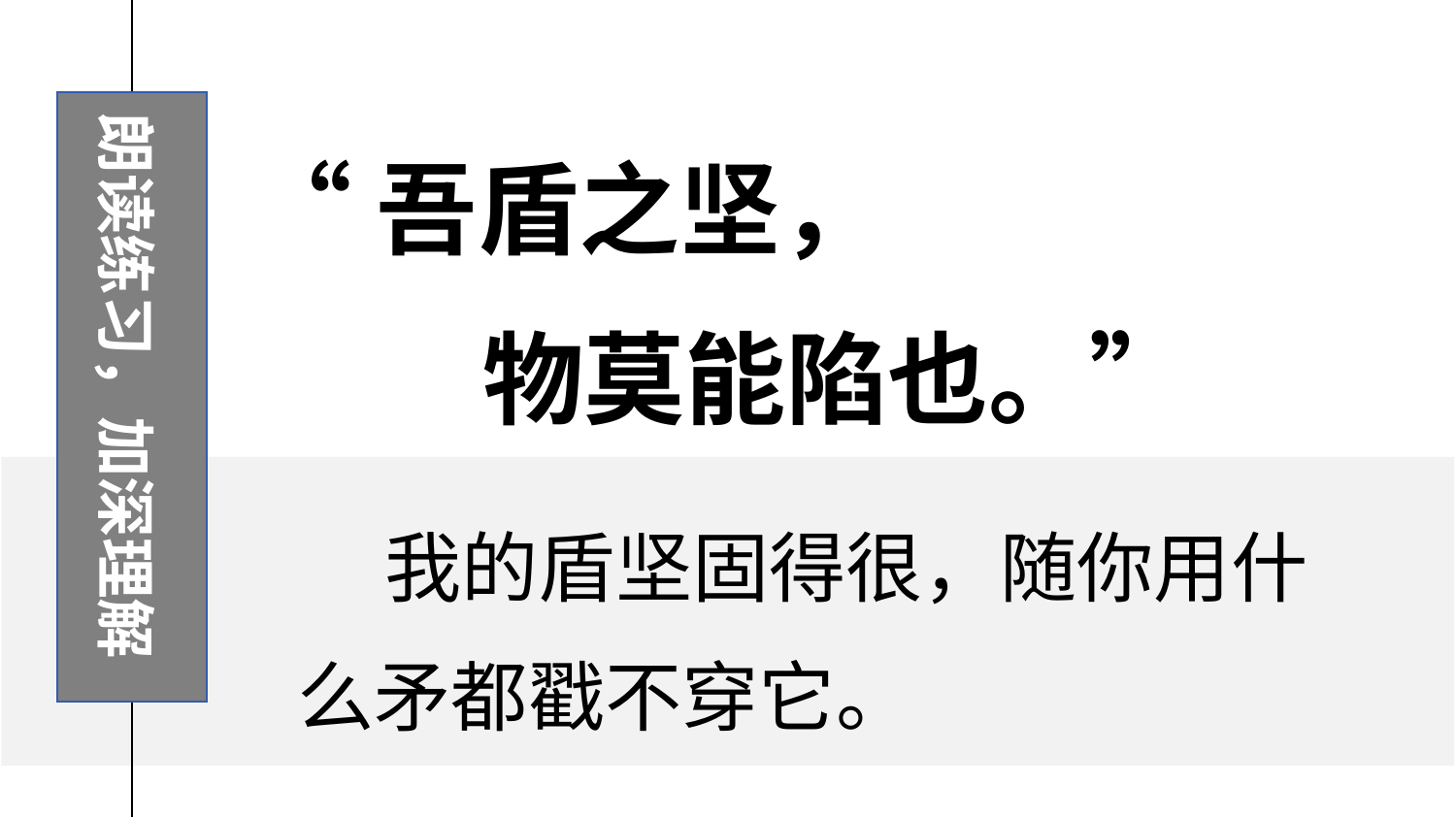

“吾盾之坚，
         物莫能陷也。”
朗读练习，加深理解

    我的盾坚固得很，随你用什么矛都戳不穿它。